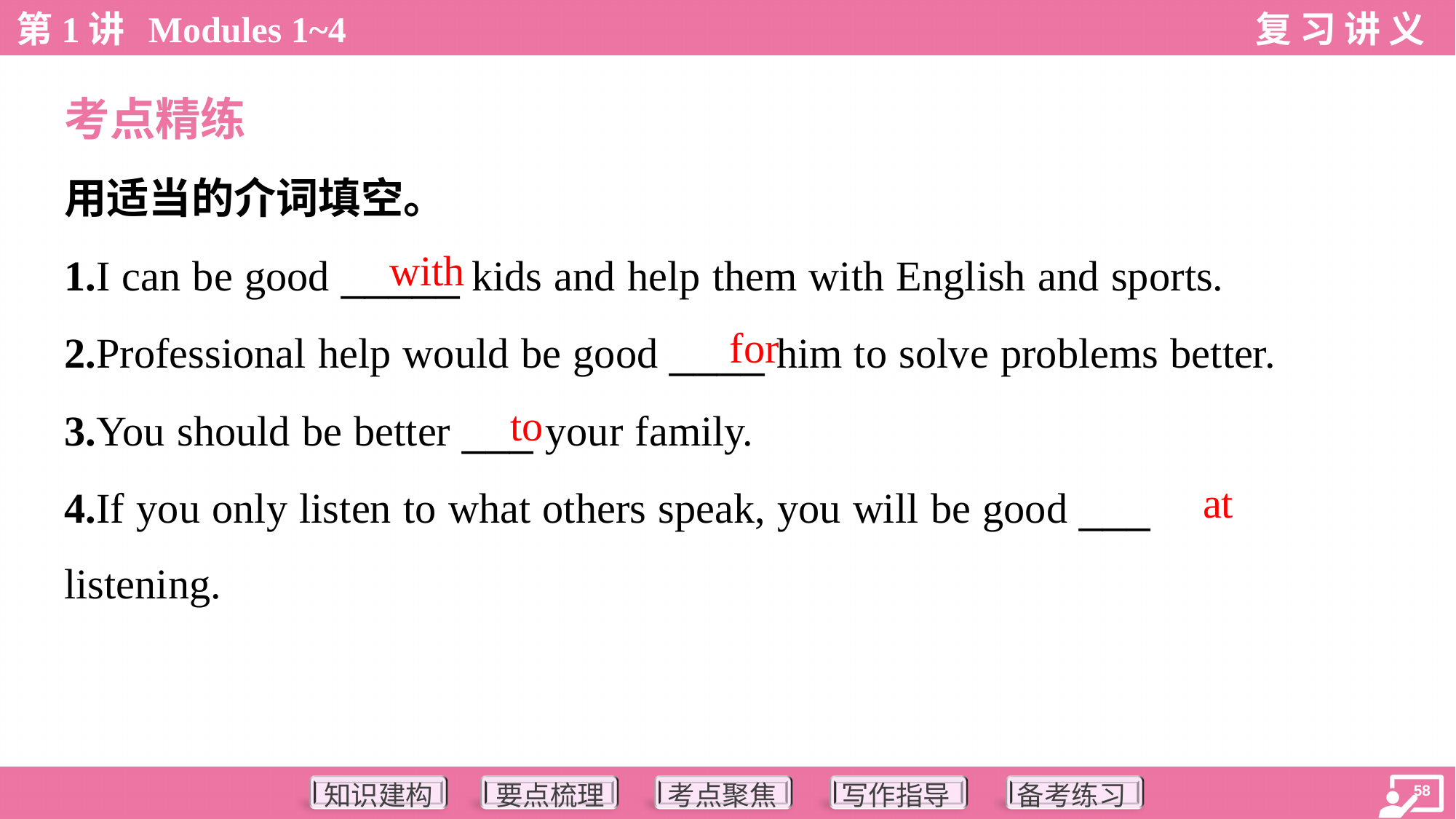

考点精练
用适当的介词填空。
1.I can be good _____ kids and help them with English and sports.
2.Professional help would be good ____ him to solve problems better.
3.You should be better ___ your family.
4.If you only listen to what others speak, you will be good ___
listening.
with
for
to
at